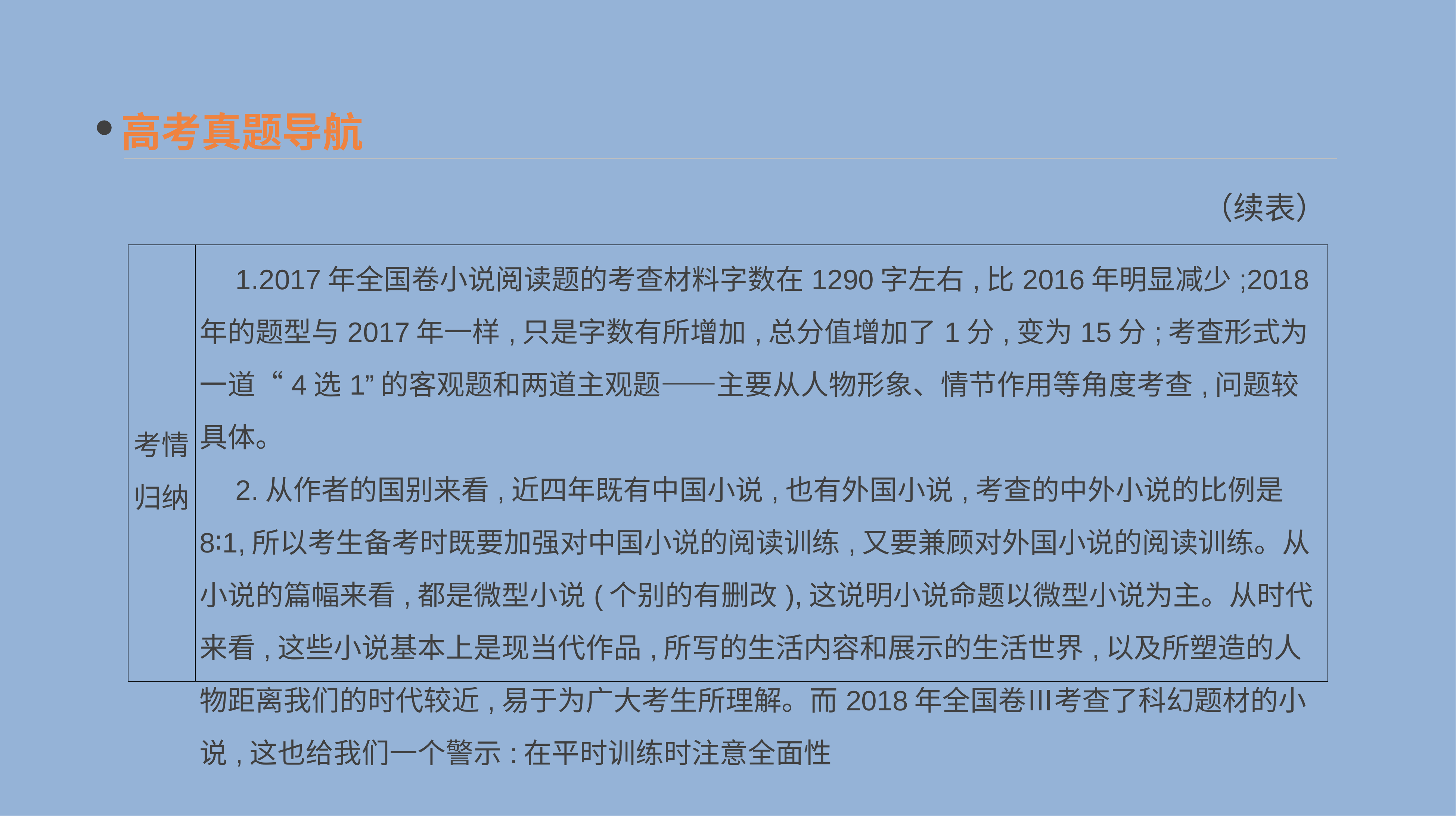

高考真题导航

（续表）
| 考情 归纳 | 1.2017年全国卷小说阅读题的考查材料字数在1290字左右,比2016年明显减少;2018年的题型与2017年一样,只是字数有所增加,总分值增加了1分,变为15分;考查形式为一道“4选1”的客观题和两道主观题——主要从人物形象、情节作用等角度考查,问题较具体。 　2.从作者的国别来看,近四年既有中国小说,也有外国小说,考查的中外小说的比例是8∶1,所以考生备考时既要加强对中国小说的阅读训练,又要兼顾对外国小说的阅读训练。从小说的篇幅来看,都是微型小说(个别的有删改),这说明小说命题以微型小说为主。从时代来看,这些小说基本上是现当代作品,所写的生活内容和展示的生活世界,以及所塑造的人物距离我们的时代较近,易于为广大考生所理解。而2018年全国卷Ⅲ考查了科幻题材的小说,这也给我们一个警示:在平时训练时注意全面性 |
| --- | --- |